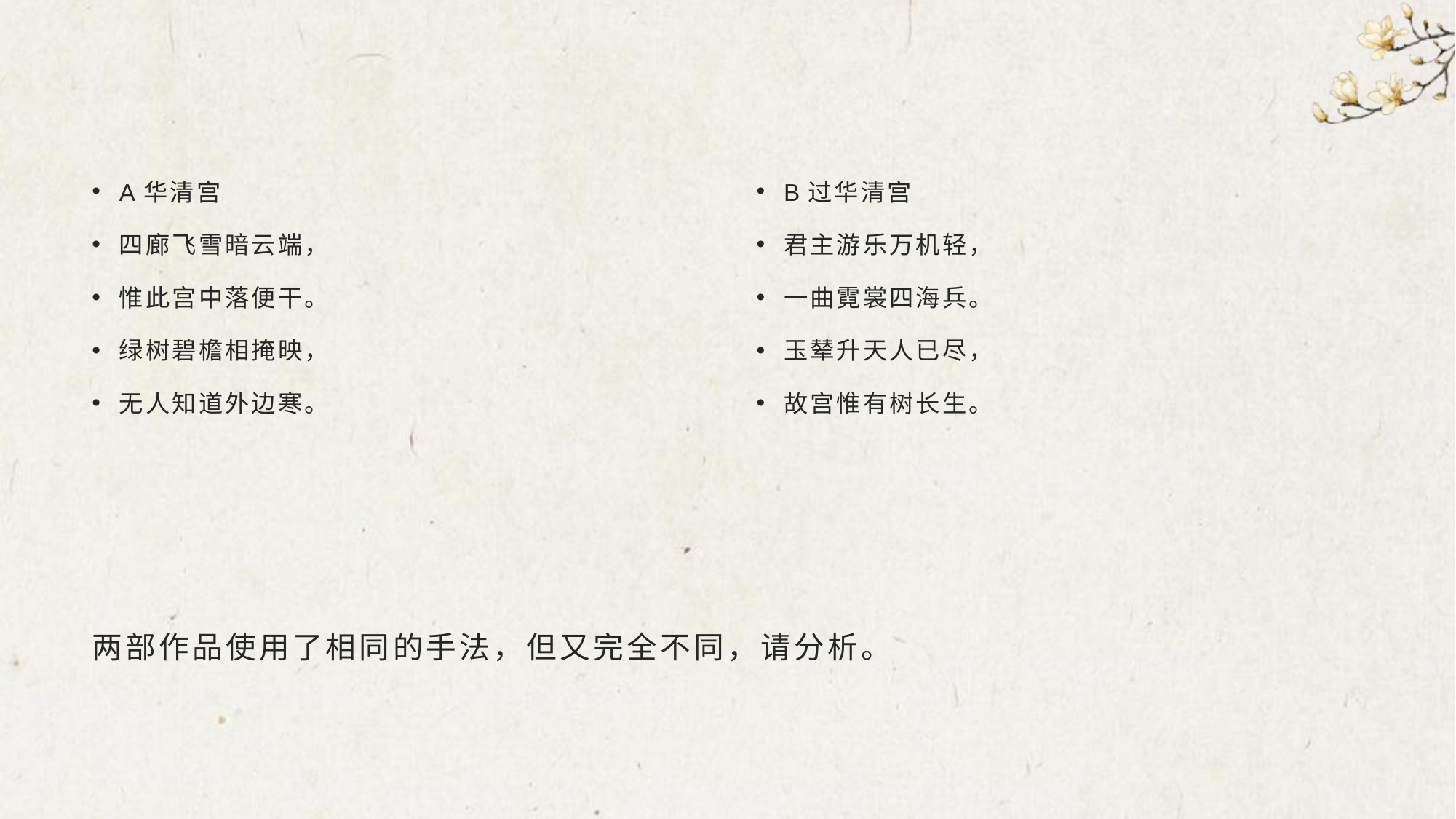

#

两部作品使用了相同的手法，但又完全不同，请分析。

A华清宫
四廊飞雪暗云端，
惟此宫中落便干。
绿树碧檐相掩映，
无人知道外边寒。
B过华清宫
君主游乐万机轻，
一曲霓裳四海兵。
玉辇升天人已尽，
故宫惟有树长生。